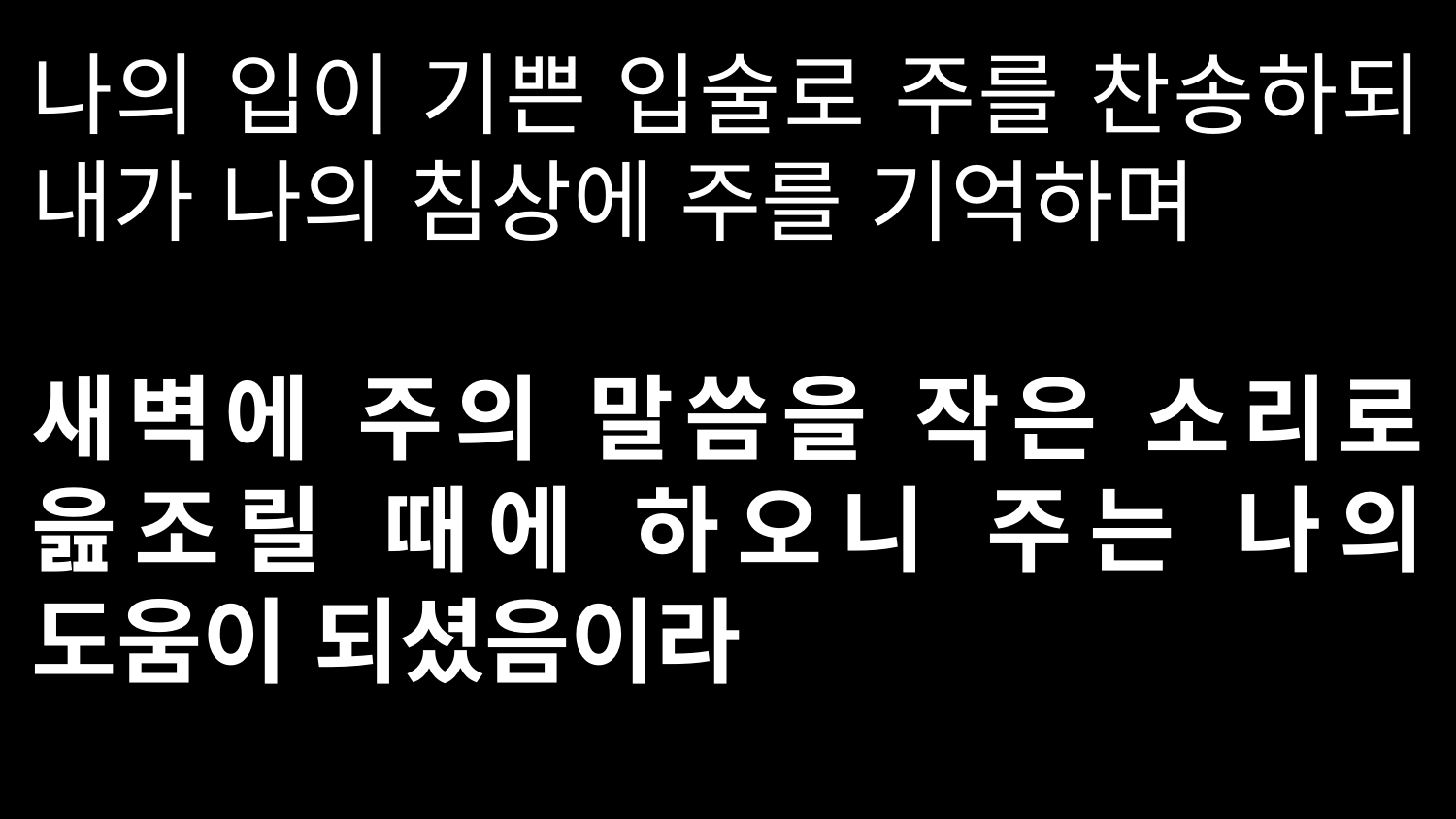

나의 입이 기쁜 입술로 주를 찬송하되 내가 나의 침상에 주를 기억하며
새벽에 주의 말씀을 작은 소리로 읊조릴 때에 하오니 주는 나의 도움이 되셨음이라